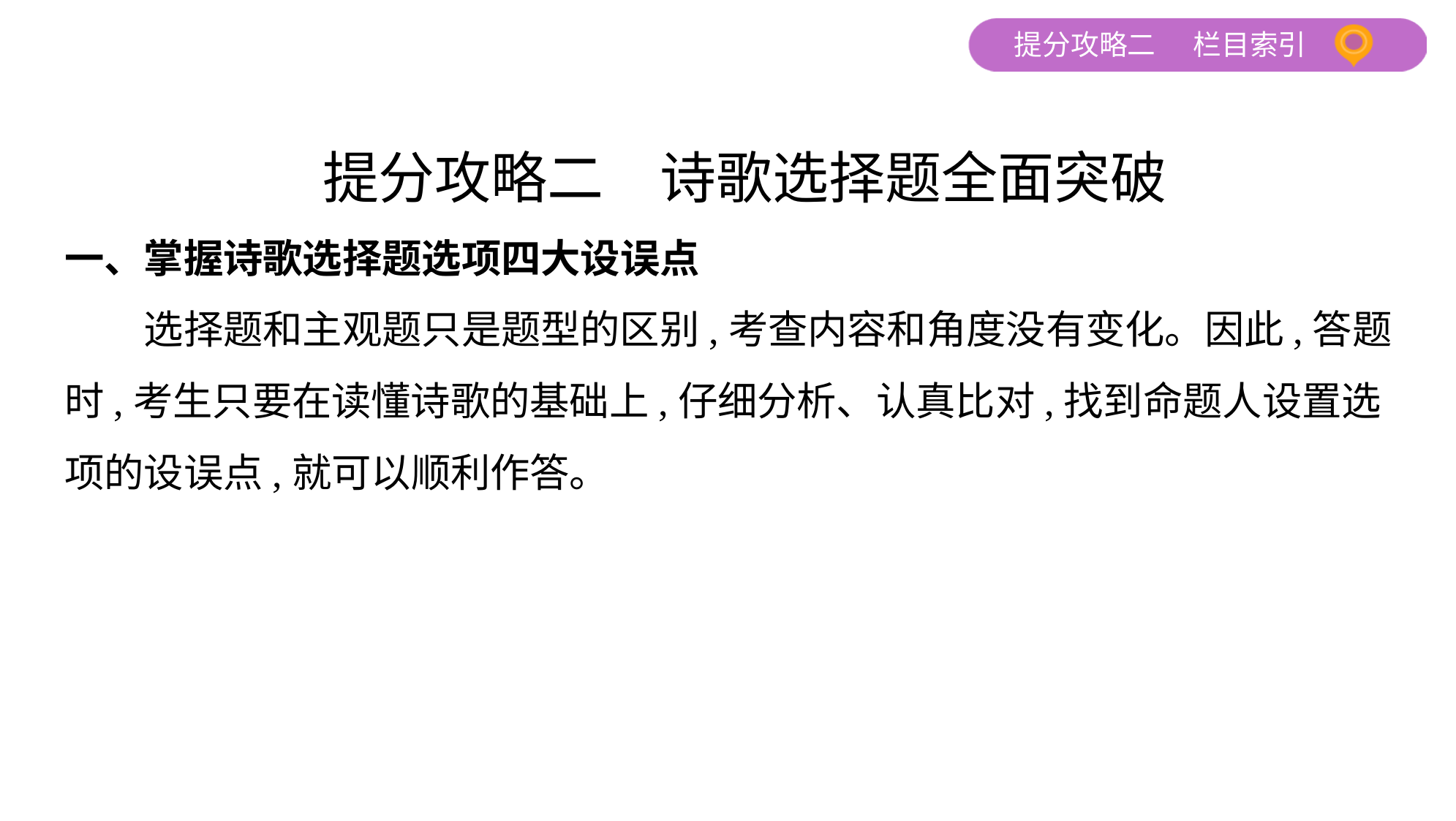

提分攻略二　诗歌选择题全面突破
一、掌握诗歌选择题选项四大设误点
　　选择题和主观题只是题型的区别,考查内容和角度没有变化。因此,答题
时,考生只要在读懂诗歌的基础上,仔细分析、认真比对,找到命题人设置选
项的设误点,就可以顺利作答。